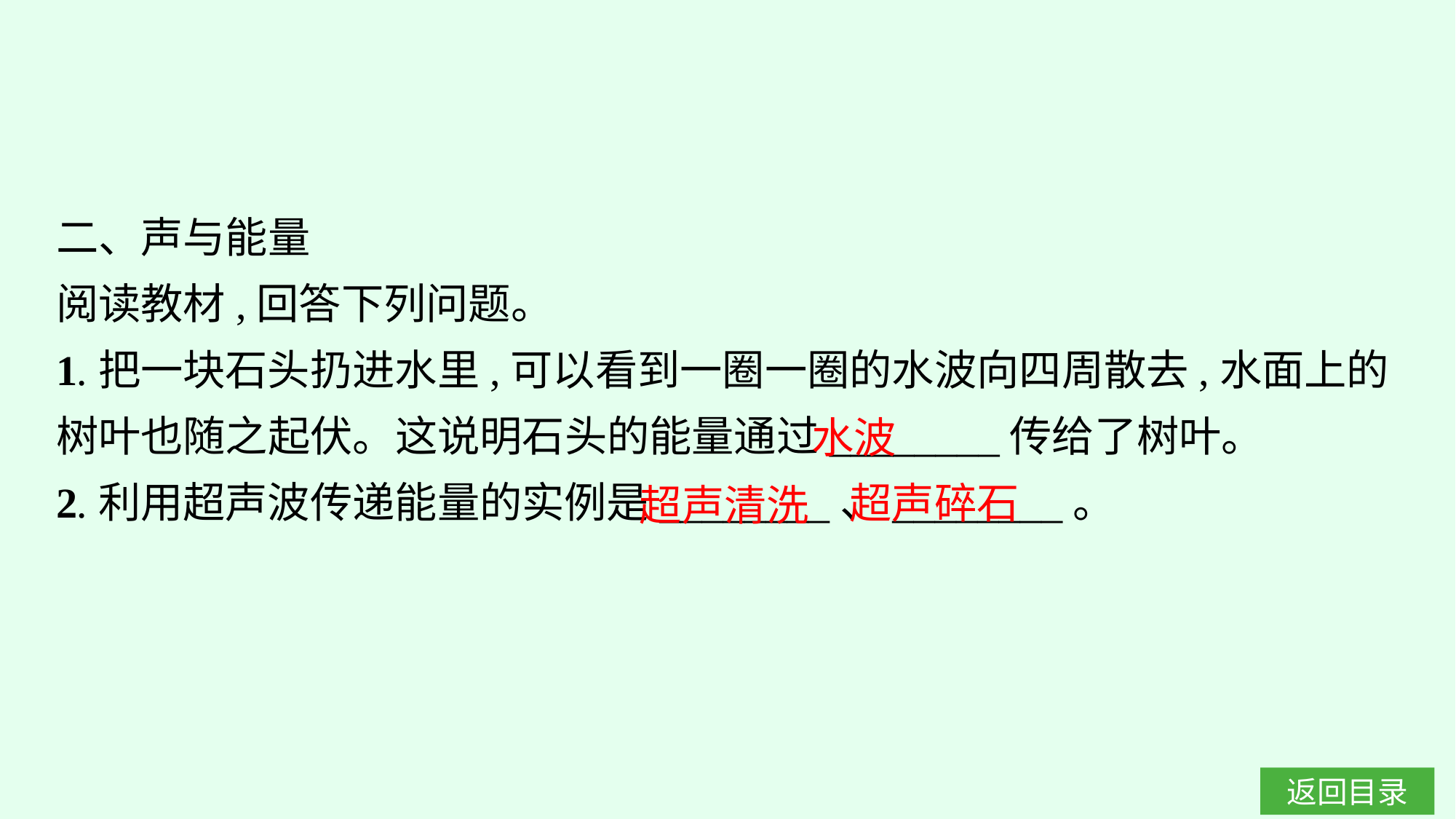

二、声与能量
阅读教材,回答下列问题。
1.把一块石头扔进水里,可以看到一圈一圈的水波向四周散去,水面上的树叶也随之起伏。这说明石头的能量通过________传给了树叶。
2.利用超声波传递能量的实例是________、________。
水波
超声碎石
超声清洗